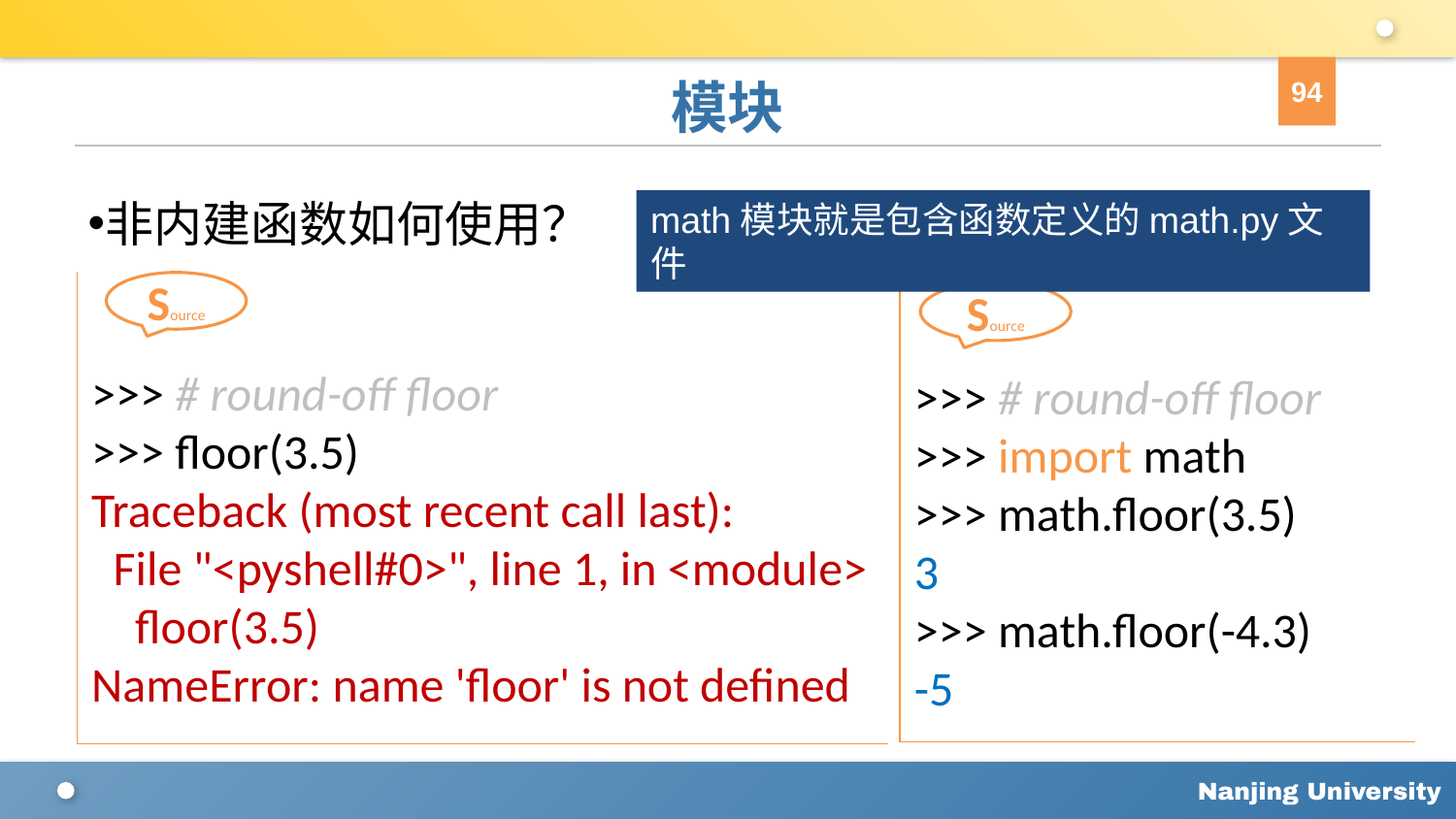

94
# 模块
非内建函数如何使用？
math模块就是包含函数定义的math.py文件

>>> # round-off floor
>>> floor(3.5)
Traceback (most recent call last):
  File "<pyshell#0>", line 1, in <module>
    floor(3.5)
NameError: name 'floor' is not defined
Source

>>> # round-off floor
>>> import math
>>> math.floor(3.5)
3
>>> math.floor(-4.3)
-5
Source